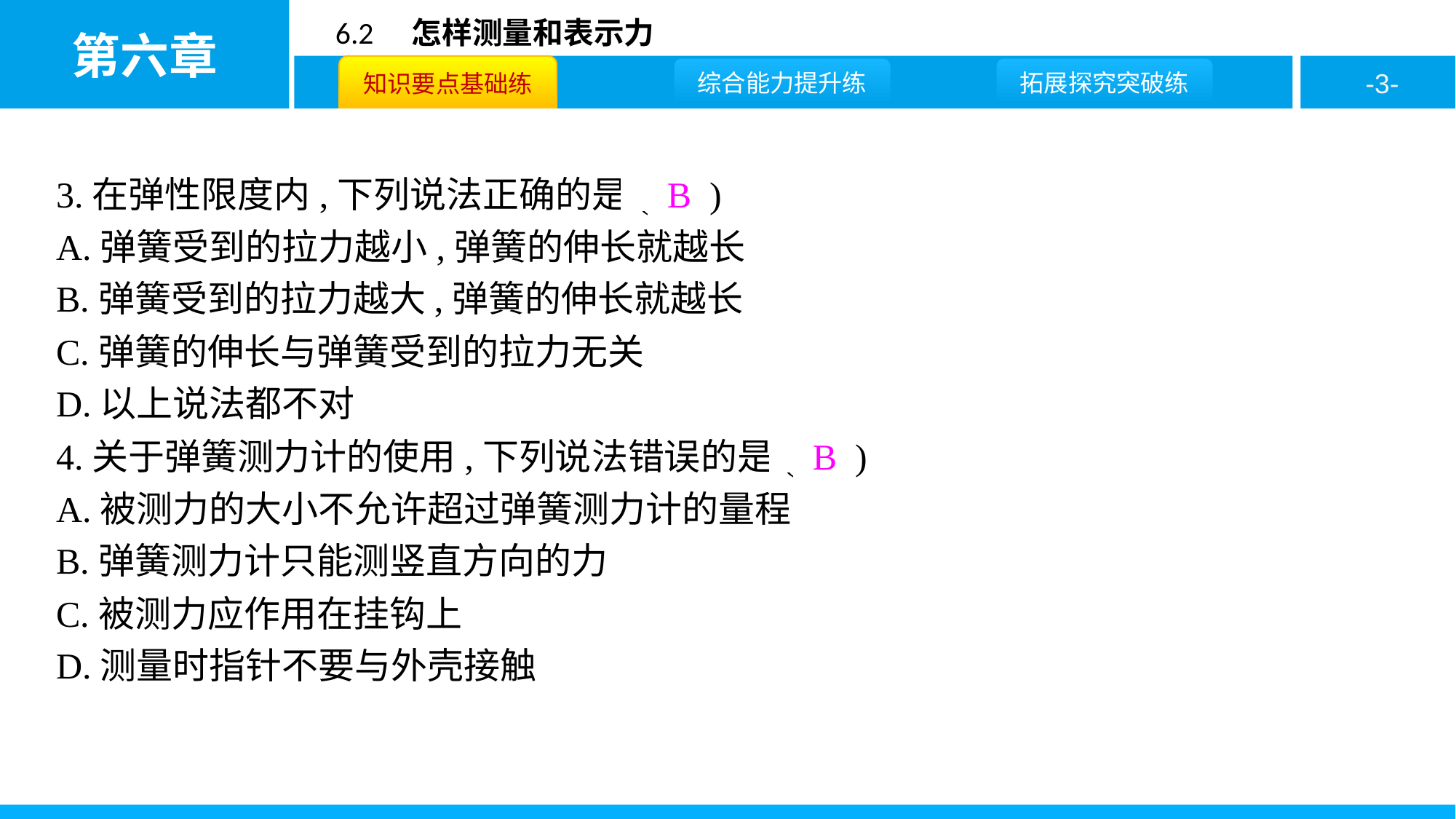

3.在弹性限度内,下列说法正确的是(  B  )
A.弹簧受到的拉力越小,弹簧的伸长就越长
B.弹簧受到的拉力越大,弹簧的伸长就越长
C.弹簧的伸长与弹簧受到的拉力无关
D.以上说法都不对
4.关于弹簧测力计的使用,下列说法错误的是(  B  )
A.被测力的大小不允许超过弹簧测力计的量程
B.弹簧测力计只能测竖直方向的力
C.被测力应作用在挂钩上
D.测量时指针不要与外壳接触